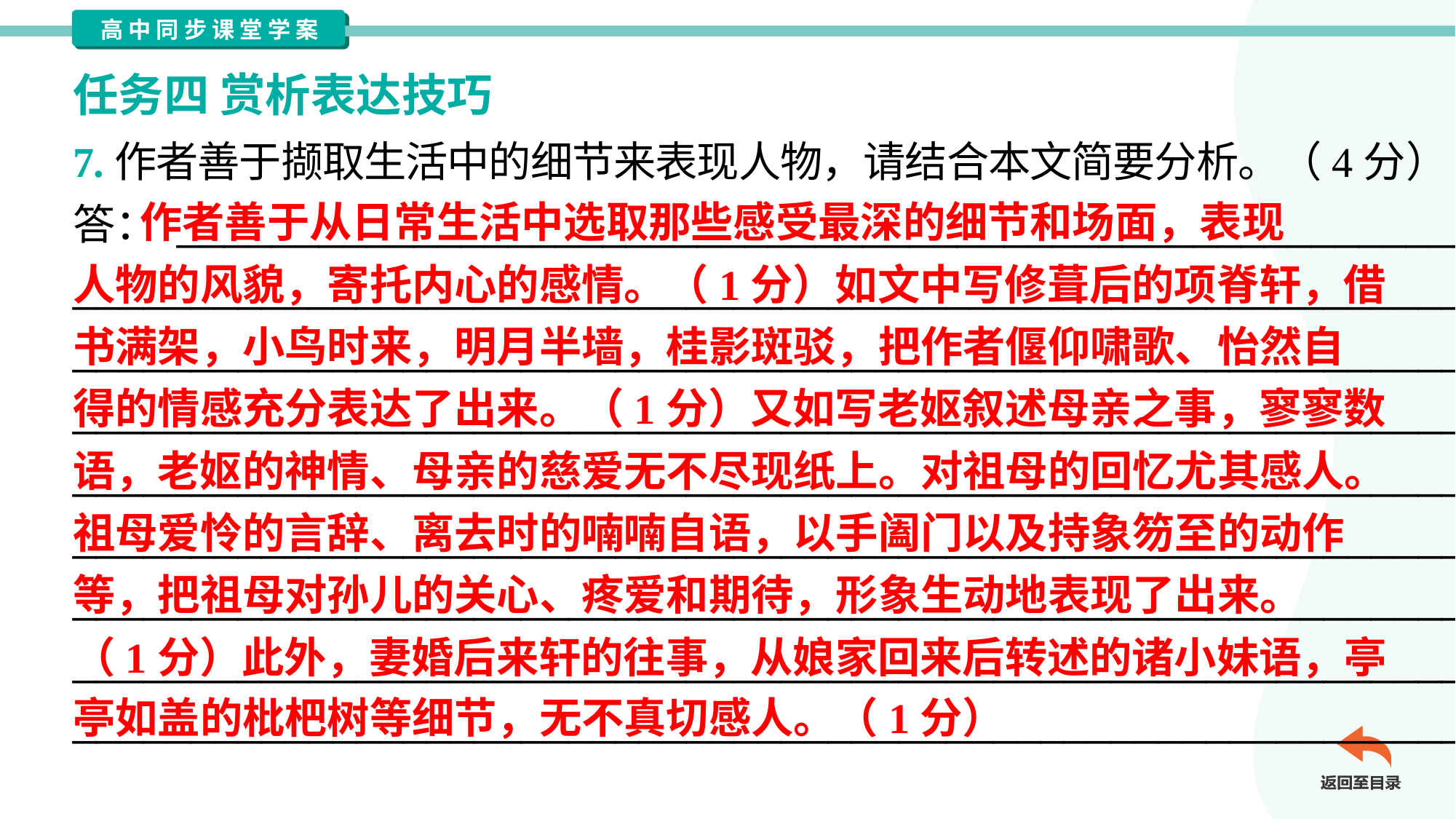

任务四 赏析表达技巧
7.作者善于撷取生活中的细节来表现人物，请结合本文简要分析。（4分）
答： ________________________________________________________
_____________________________________________________________
_____________________________________________________________
_____________________________________________________________
_____________________________________________________________
_____________________________________________________________
_____________________________________________________________
_____________________________________________________________
_____________________________________________________________
      作者善于从日常生活中选取那些感受最深的细节和场面，表现
人物的风貌，寄托内心的感情。（1分）如文中写修葺后的项脊轩，借
书满架，小鸟时来，明月半墙，桂影斑驳，把作者偃仰啸歌、怡然自
得的情感充分表达了出来。（1分）又如写老妪叙述母亲之事，寥寥数
语，老妪的神情、母亲的慈爱无不尽现纸上。对祖母的回忆尤其感人。
祖母爱怜的言辞、离去时的喃喃自语，以手阖门以及持象笏至的动作
等，把祖母对孙儿的关心、疼爱和期待，形象生动地表现了出来。
（1分）此外，妻婚后来轩的往事，从娘家回来后转述的诸小妹语，亭
亭如盖的枇杷树等细节，无不真切感人。（1分）